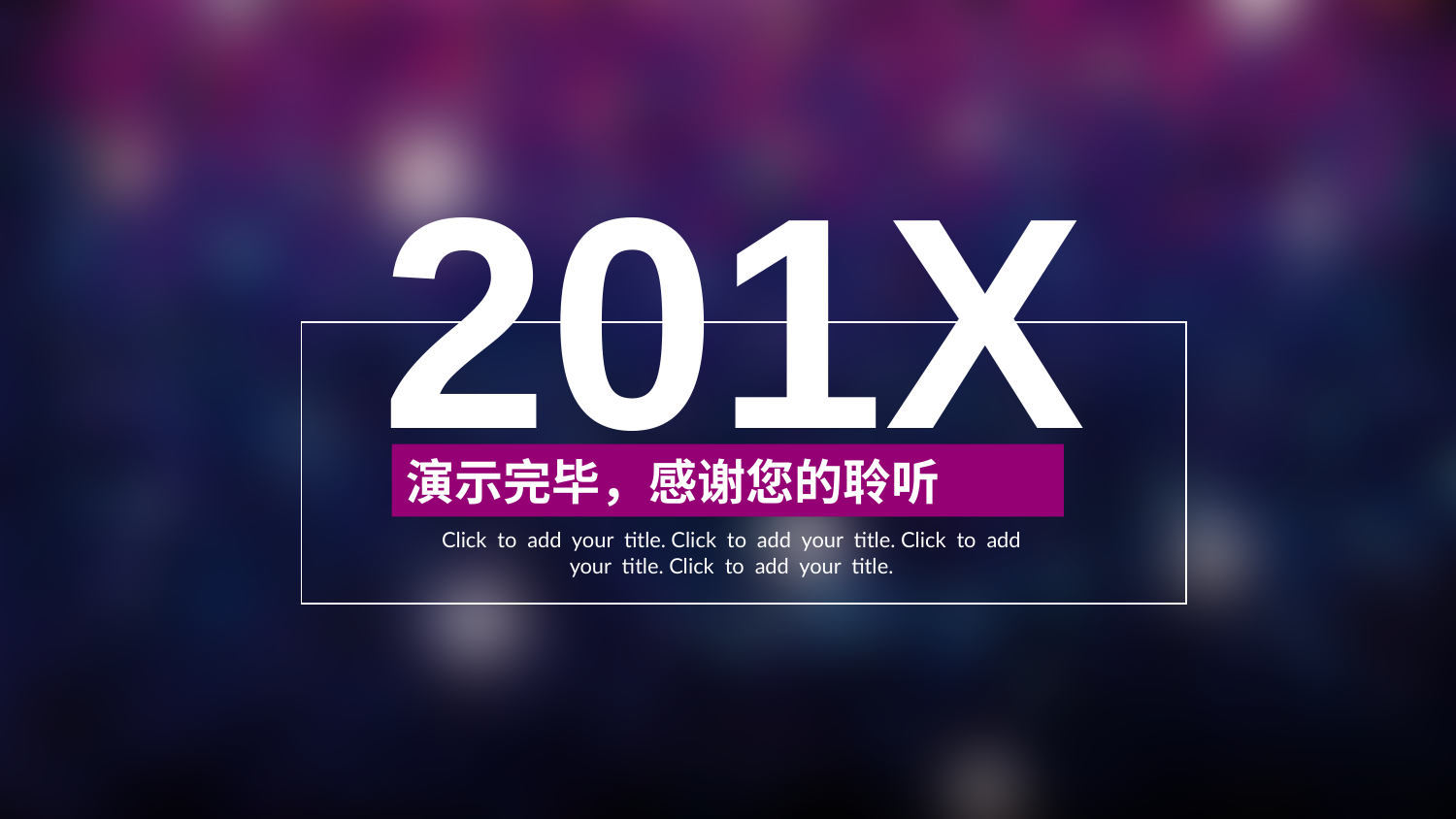

201X

演示完毕，感谢您的聆听
Click  to  add  your  title. Click  to  add  your  title. Click  to  add  your  title. Click  to  add  your  title.